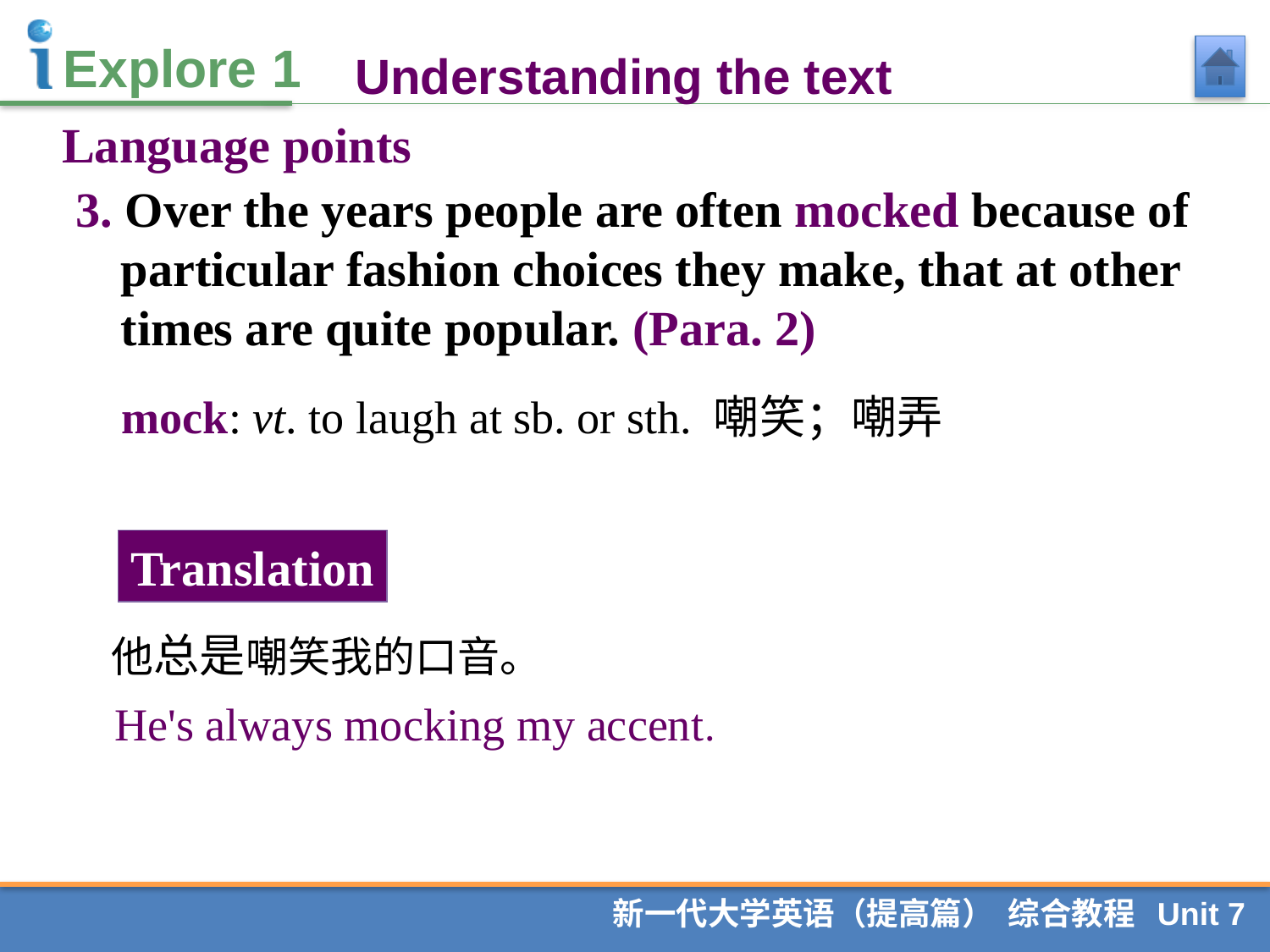

Understanding the text
Language points
3. Over the years people are often mocked because of particular fashion choices they make, that at other times are quite popular. (Para. 2)

mock: vt. to laugh at sb. or sth. 嘲笑；嘲弄
Translation
他总是嘲笑我的口音。
He's always mocking my accent.